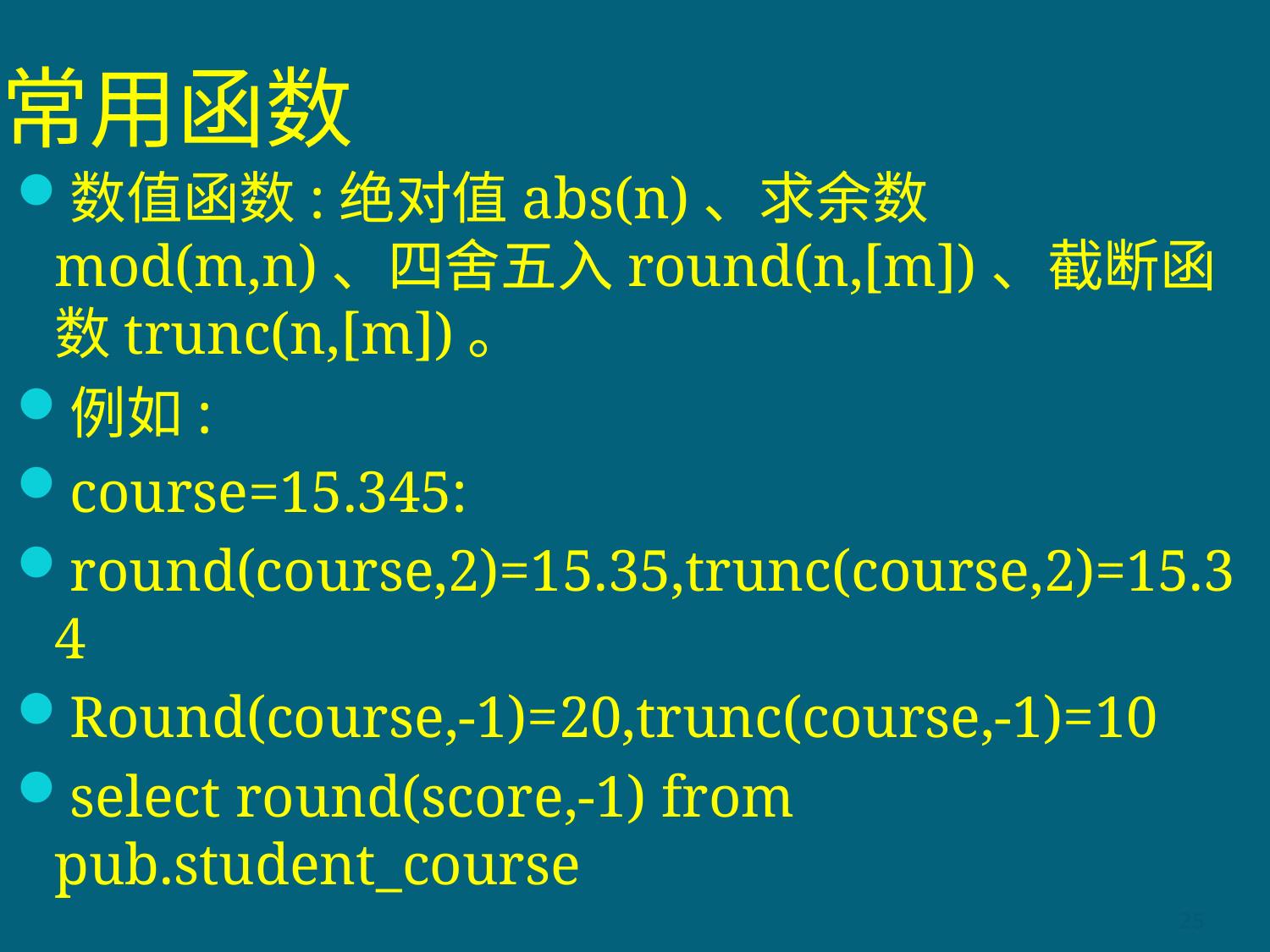

# 常用函数
数值函数:绝对值abs(n)、求余数mod(m,n)、四舍五入round(n,[m])、截断函数trunc(n,[m])。
例如:
course=15.345:
round(course,2)=15.35,trunc(course,2)=15.34
Round(course,-1)=20,trunc(course,-1)=10
select round(score,-1) from pub.student_course

25